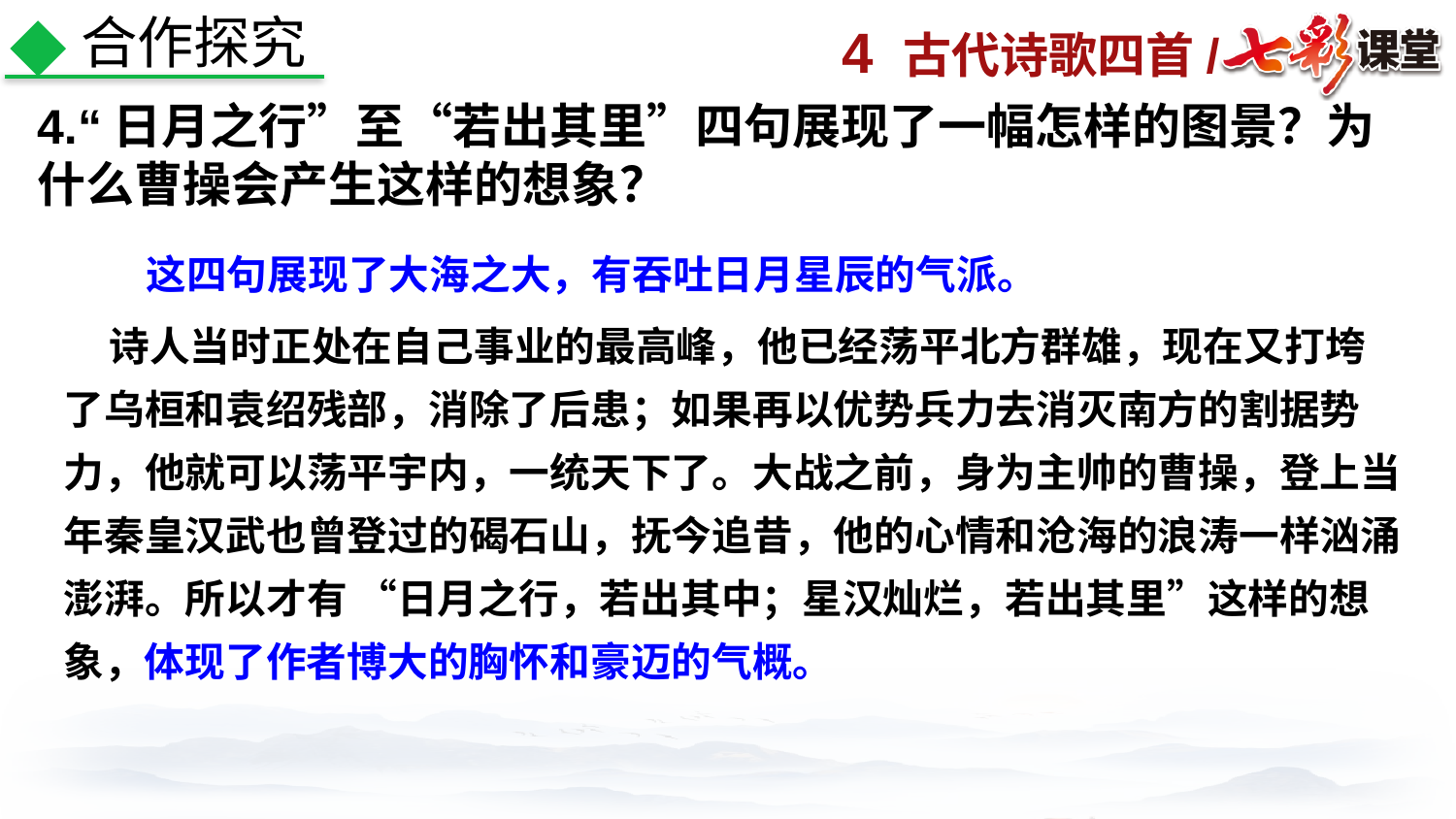

合作探究

4.“日月之行”至“若出其里”四句展现了一幅怎样的图景？为什么曹操会产生这样的想象？
这四句展现了大海之大，有吞吐日月星辰的气派。
    诗人当时正处在自己事业的最高峰，他已经荡平北方群雄，现在又打垮了乌桓和袁绍残部，消除了后患；如果再以优势兵力去消灭南方的割据势力，他就可以荡平宇内，一统天下了。大战之前，身为主帅的曹操，登上当年秦皇汉武也曾登过的碣石山，抚今追昔，他的心情和沧海的浪涛一样汹涌澎湃。所以才有 “日月之行，若出其中；星汉灿烂，若出其里”这样的想象，体现了作者博大的胸怀和豪迈的气概。